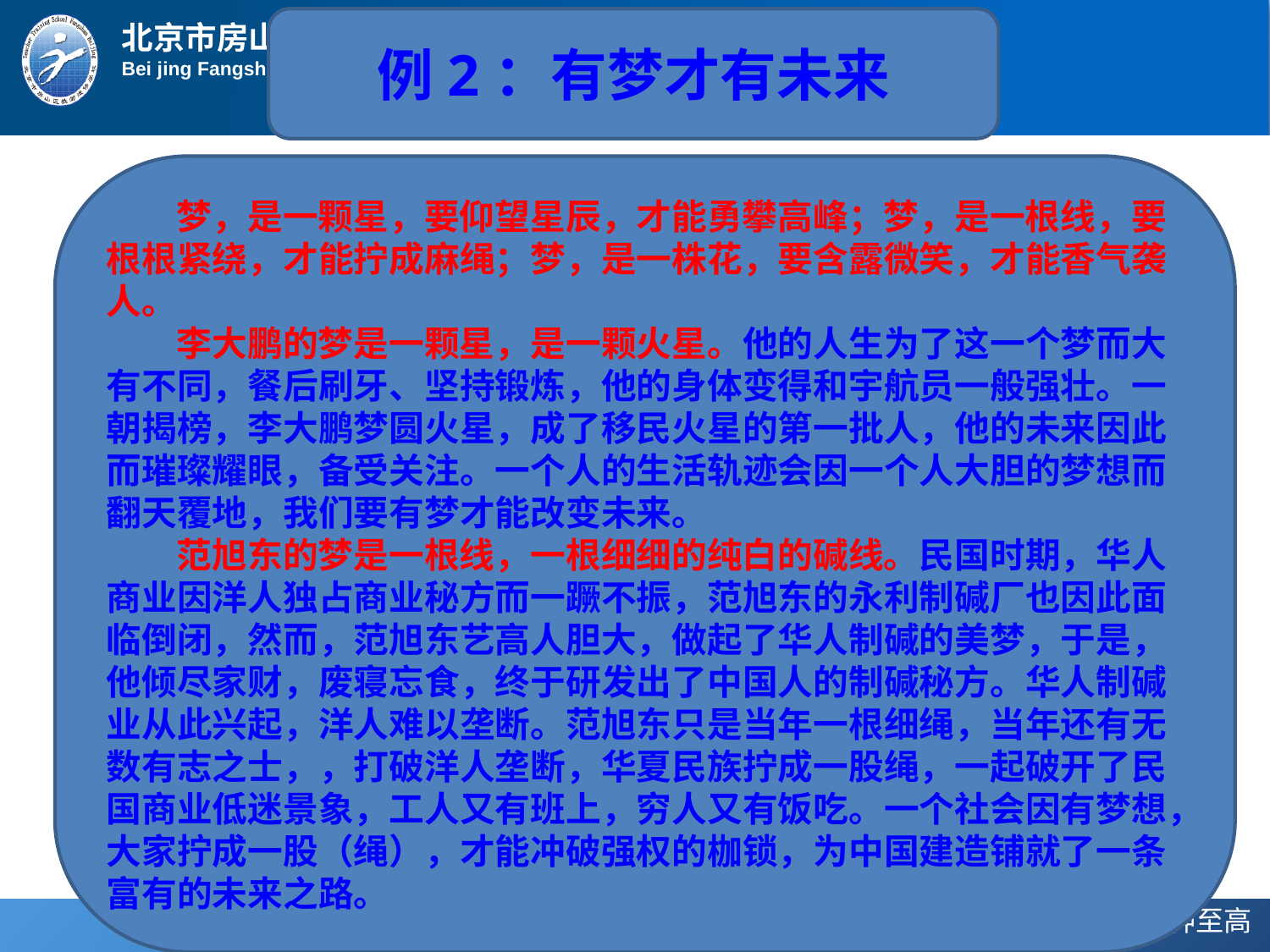

例2：有梦才有未来
　　梦，是一颗星，要仰望星辰，才能勇攀高峰；梦，是一根线，要根根紧绕，才能拧成麻绳；梦，是一株花，要含露微笑，才能香气袭人。
　　李大鹏的梦是一颗星，是一颗火星。他的人生为了这一个梦而大有不同，餐后刷牙、坚持锻炼，他的身体变得和宇航员一般强壮。一朝揭榜，李大鹏梦圆火星，成了移民火星的第一批人，他的未来因此而璀璨耀眼，备受关注。一个人的生活轨迹会因一个人大胆的梦想而翻天覆地，我们要有梦才能改变未来。
　　范旭东的梦是一根线，一根细细的纯白的碱线。民国时期，华人商业因洋人独占商业秘方而一蹶不振，范旭东的永利制碱厂也因此面临倒闭，然而，范旭东艺高人胆大，做起了华人制碱的美梦，于是，他倾尽家财，废寝忘食，终于研发出了中国人的制碱秘方。华人制碱业从此兴起，洋人难以垄断。范旭东只是当年一根细绳，当年还有无数有志之士，，打破洋人垄断，华夏民族拧成一股绳，一起破开了民国商业低迷景象，工人又有班上，穷人又有饭吃。一个社会因有梦想，大家拧成一股（绳），才能冲破强权的枷锁，为中国建造铺就了一条富有的未来之路。